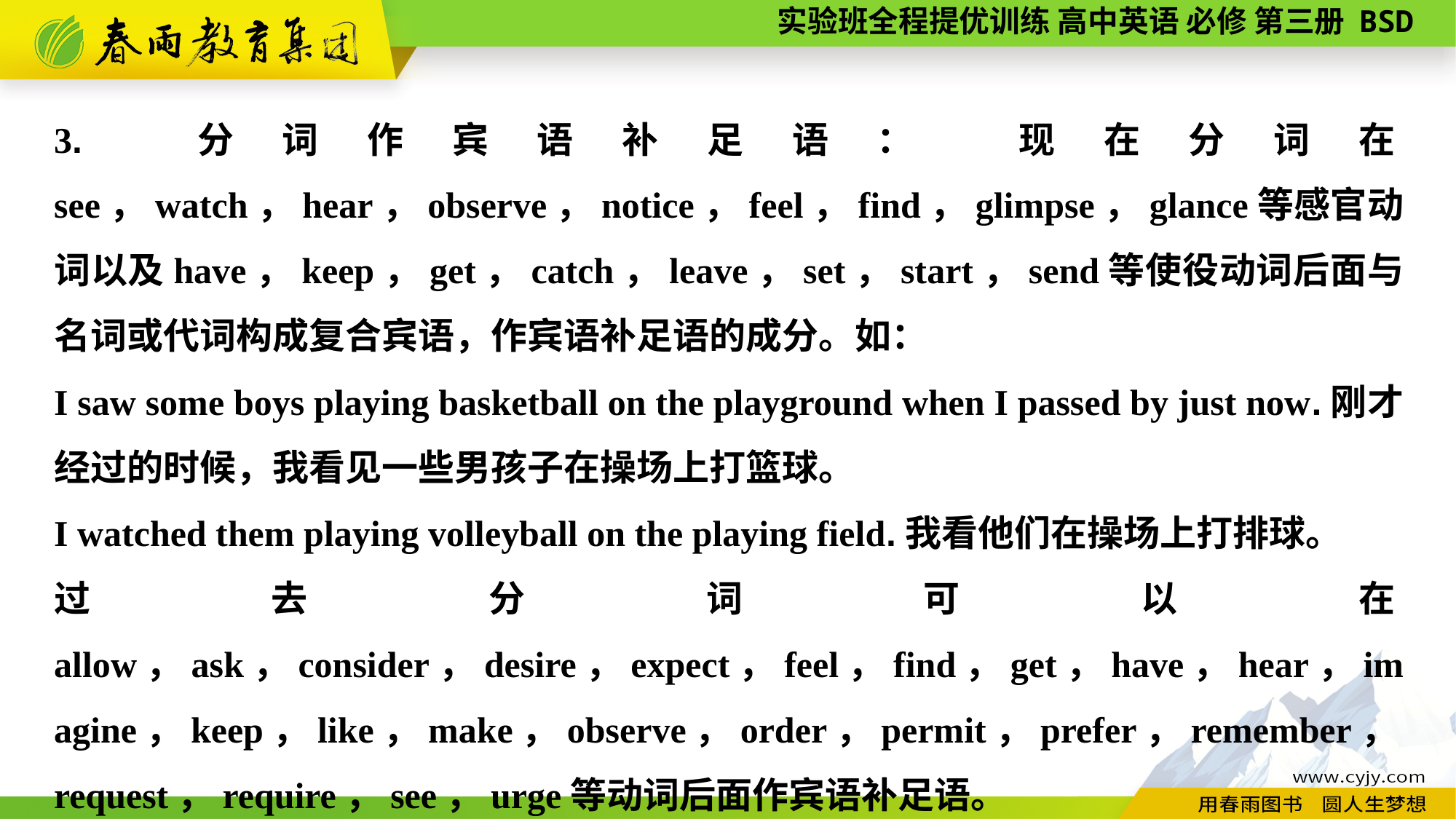

3. 分词作宾语补足语： 现在分词在see，watch，hear，observe，notice，feel，find，glimpse，glance等感官动词以及have，keep，get，catch，leave，set，start，send等使役动词后面与名词或代词构成复合宾语，作宾语补足语的成分。如：
I saw some boys playing basketball on the playground when I passed by just now.刚才经过的时候，我看见一些男孩子在操场上打篮球。
I watched them playing volleyball on the playing field.我看他们在操场上打排球。
过去分词可以在allow，ask，consider，desire，expect，feel，find，get，have，hear，imagine，keep，like，make，observe，order，permit，prefer，remember，request，require，see，urge等动词后面作宾语补足语。